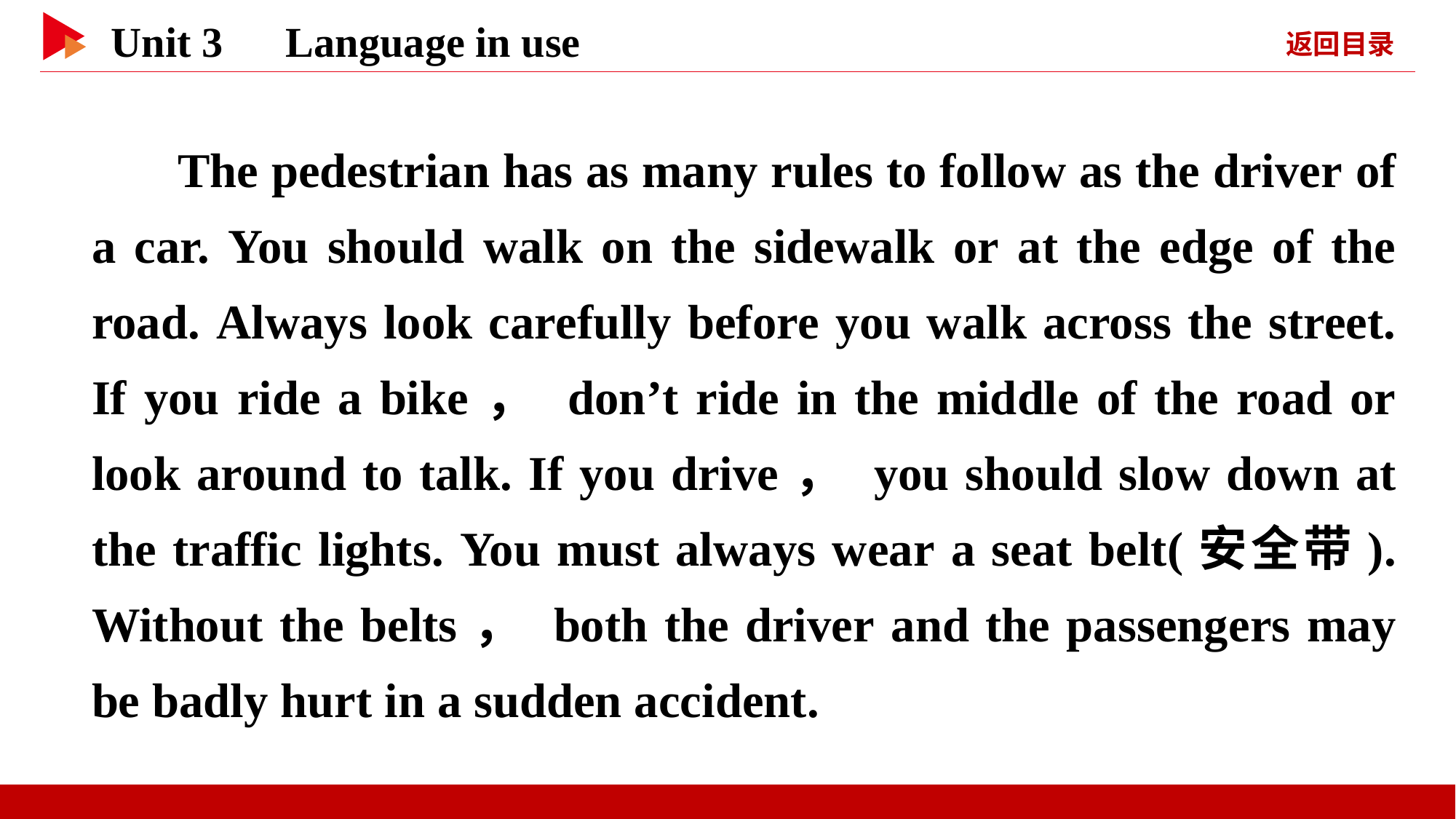

The pedestrian has as many rules to follow as the driver of a car. You should walk on the sidewalk or at the edge of the road. Always look carefully before you walk across the street. If you ride a bike， don’t ride in the middle of the road or look around to talk. If you drive， you should slow down at the traffic lights. You must always wear a seat belt(安全带). Without the belts， both the driver and the passengers may be badly hurt in a sudden accident.